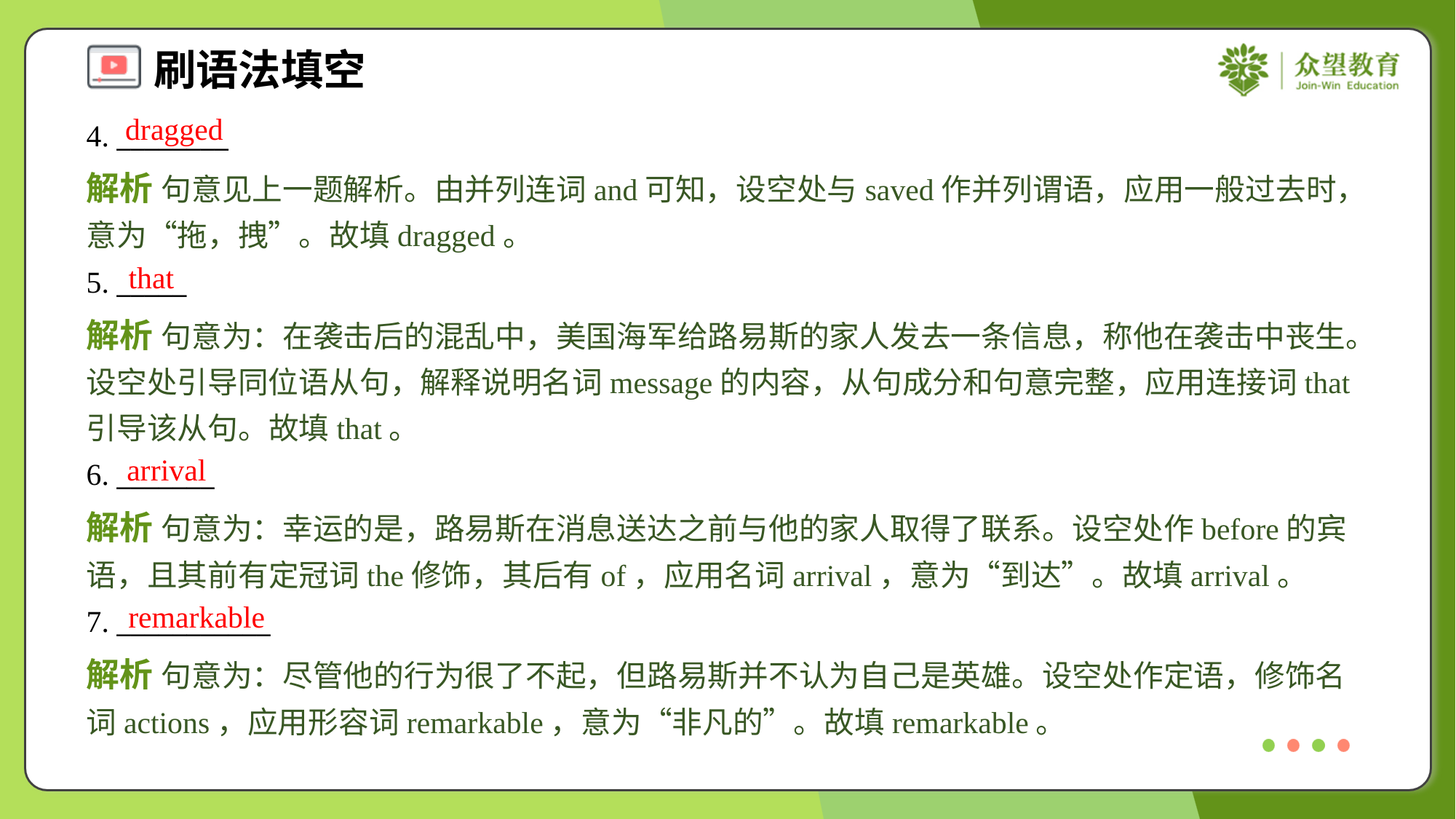

dragged
4. ________
解析 句意见上一题解析。由并列连词and可知，设空处与saved作并列谓语，应用一般过去时，意为“拖，拽”。故填dragged。
that
5. _____
解析 句意为：在袭击后的混乱中，美国海军给路易斯的家人发去一条信息，称他在袭击中丧生。设空处引导同位语从句，解释说明名词message的内容，从句成分和句意完整，应用连接词that引导该从句。故填that。
arrival
6. _______
解析 句意为：幸运的是，路易斯在消息送达之前与他的家人取得了联系。设空处作before的宾语，且其前有定冠词the修饰，其后有of，应用名词arrival，意为“到达”。故填arrival。
remarkable
7. ___________
解析 句意为：尽管他的行为很了不起，但路易斯并不认为自己是英雄。设空处作定语，修饰名词actions，应用形容词remarkable，意为“非凡的”。故填remarkable。